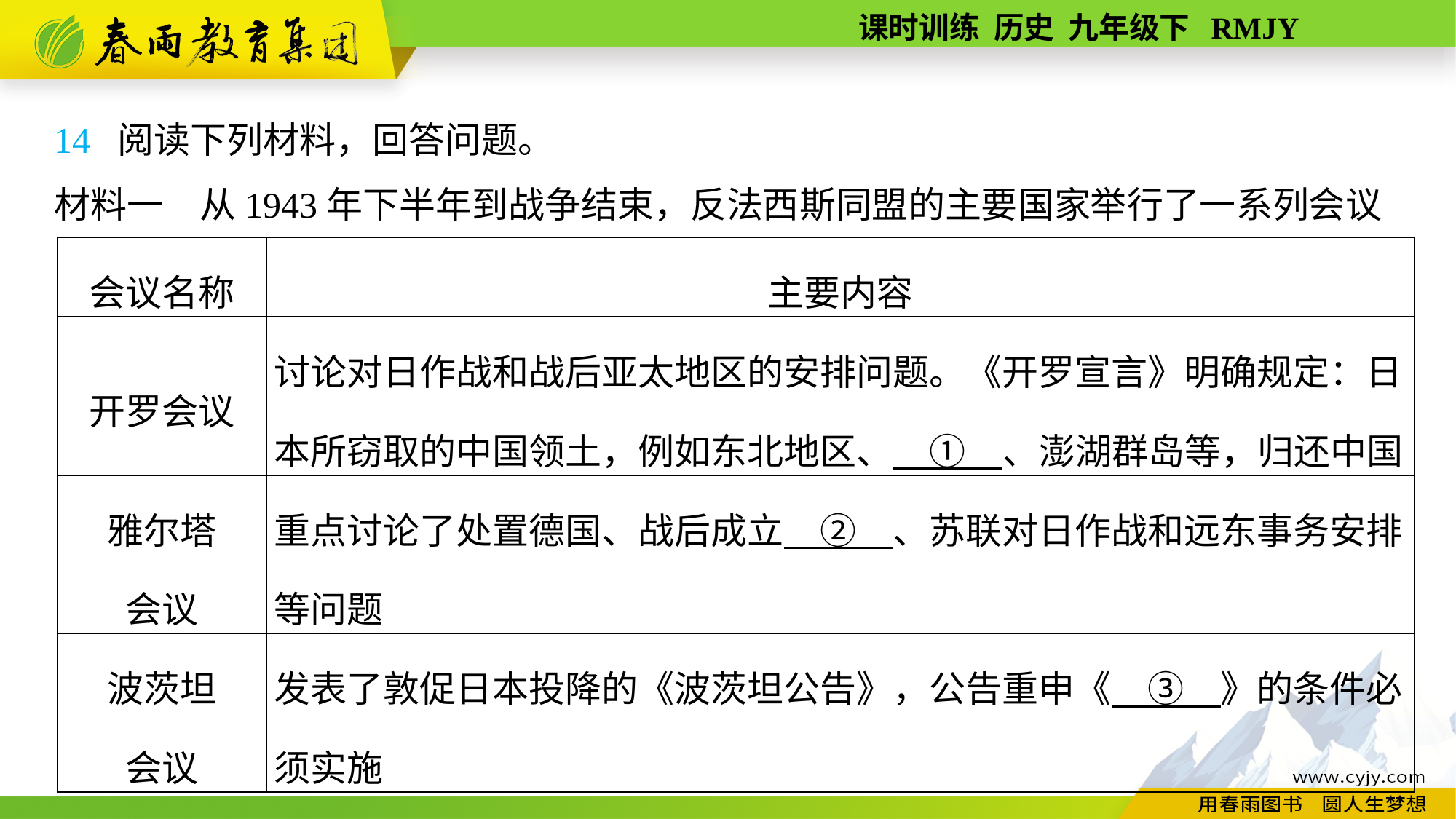

14  阅读下列材料，回答问题。
材料一　从1943年下半年到战争结束，反法西斯同盟的主要国家举行了一系列会议
| 会议名称 | 主要内容 |
| --- | --- |
| 开罗会议 | 讨论对日作战和战后亚太地区的安排问题。《开罗宣言》明确规定：日本所窃取的中国领土，例如东北地区、　①　、澎湖群岛等，归还中国 |
| 雅尔塔 会议 | 重点讨论了处置德国、战后成立　②　、苏联对日作战和远东事务安排等问题 |
| 波茨坦 会议 | 发表了敦促日本投降的《波茨坦公告》，公告重申《　③　》的条件必须实施 |